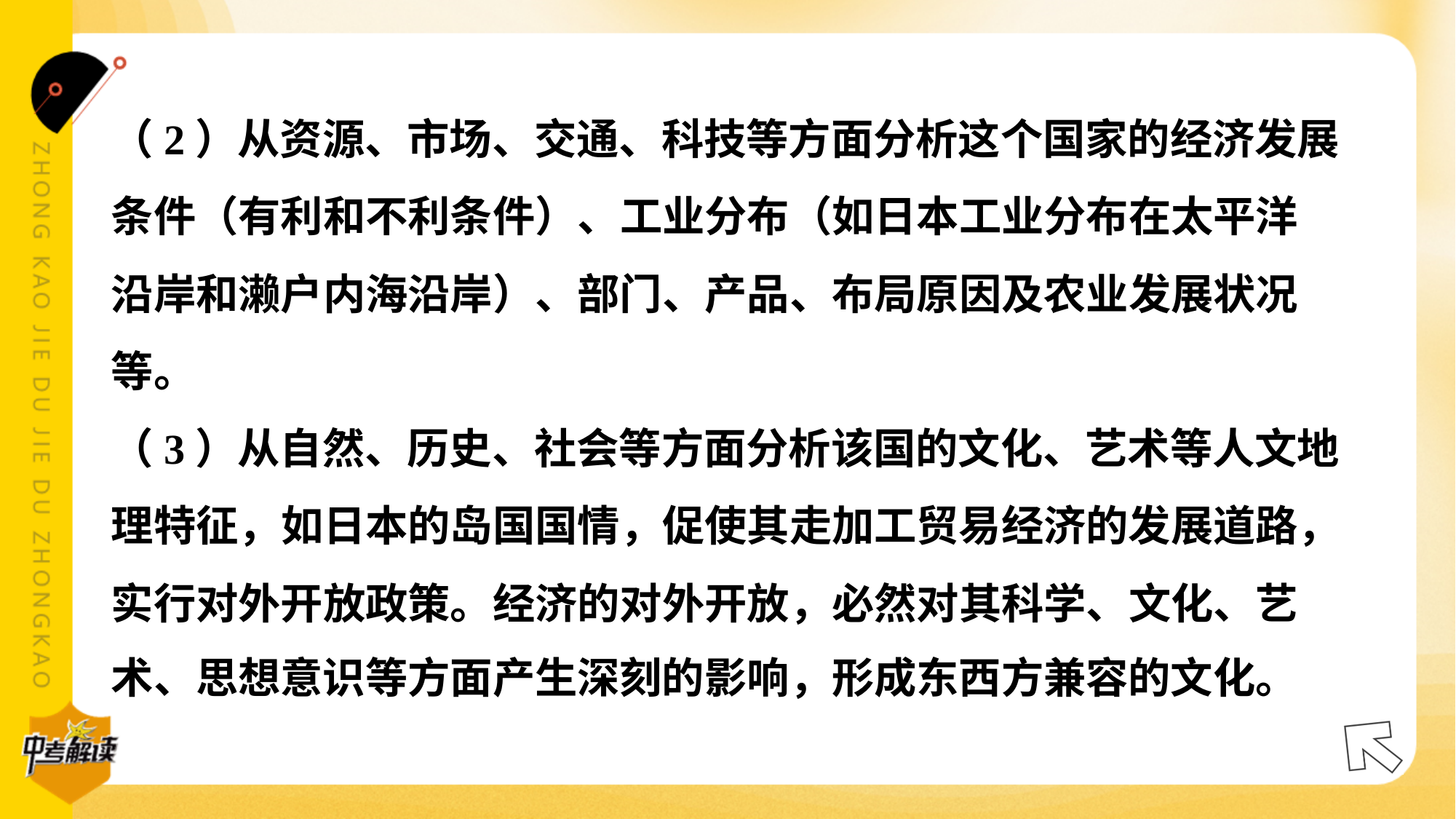

（2）从资源、市场、交通、科技等方面分析这个国家的经济发展
条件（有利和不利条件）、工业分布（如日本工业分布在太平洋
沿岸和濑户内海沿岸）、部门、产品、布局原因及农业发展状况
等。
（3）从自然、历史、社会等方面分析该国的文化、艺术等人文地
理特征，如日本的岛国国情，促使其走加工贸易经济的发展道路，
实行对外开放政策。经济的对外开放，必然对其科学、文化、艺
术、思想意识等方面产生深刻的影响，形成东西方兼容的文化。#7.2.3